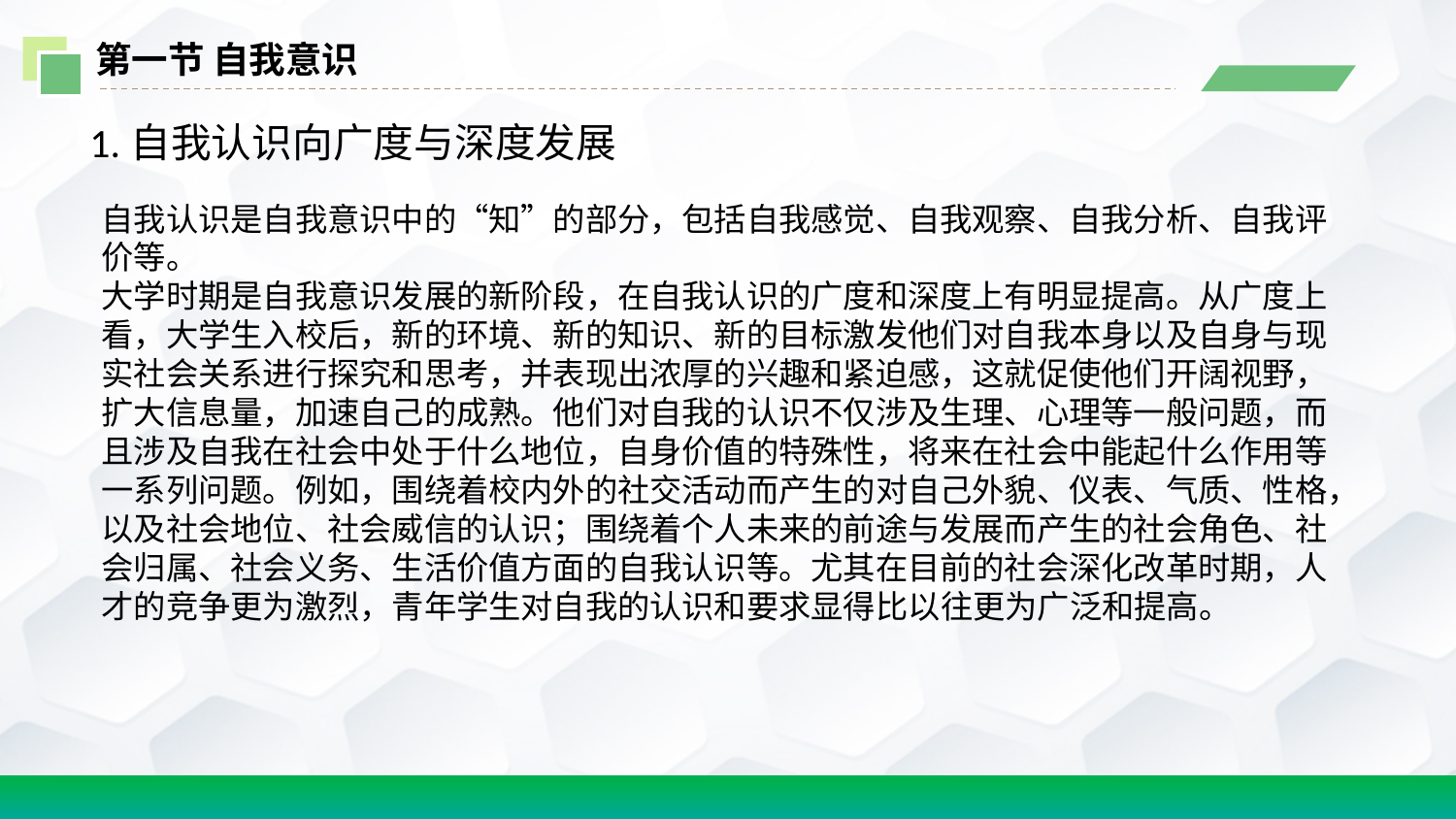

第一节 自我意识
1.自我认识向广度与深度发展
自我认识是自我意识中的“知”的部分，包括自我感觉、自我观察、自我分析、自我评价等。
大学时期是自我意识发展的新阶段，在自我认识的广度和深度上有明显提高。从广度上看，大学生入校后，新的环境、新的知识、新的目标激发他们对自我本身以及自身与现实社会关系进行探究和思考，并表现出浓厚的兴趣和紧迫感，这就促使他们开阔视野，扩大信息量，加速自己的成熟。他们对自我的认识不仅涉及生理、心理等一般问题，而且涉及自我在社会中处于什么地位，自身价值的特殊性，将来在社会中能起什么作用等一系列问题。例如，围绕着校内外的社交活动而产生的对自己外貌、仪表、气质、性格，以及社会地位、社会威信的认识；围绕着个人未来的前途与发展而产生的社会角色、社会归属、社会义务、生活价值方面的自我认识等。尤其在目前的社会深化改革时期，人才的竞争更为激烈，青年学生对自我的认识和要求显得比以往更为广泛和提高。